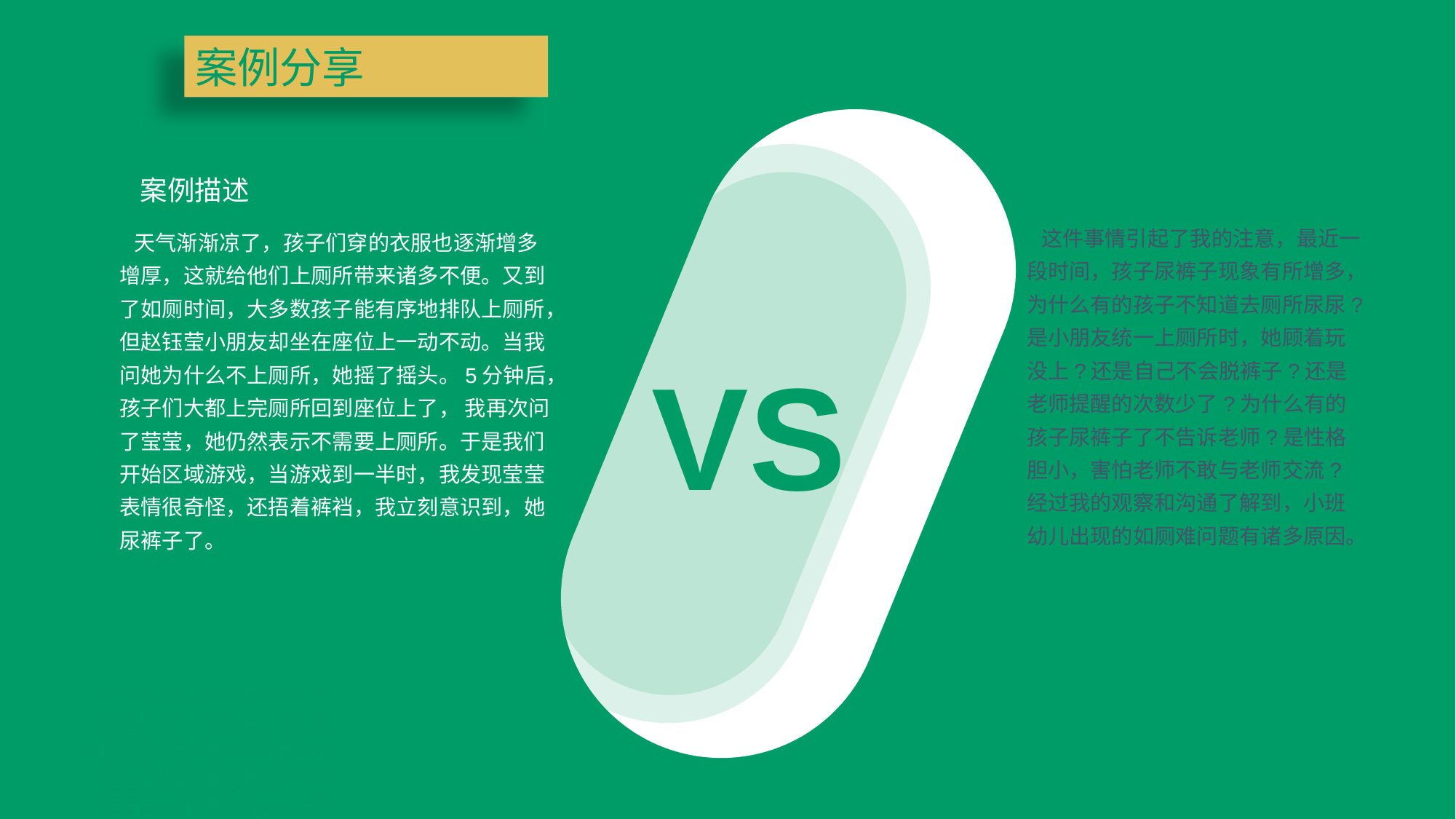

案例分享

案例描述
案例分析
  这件事情引起了我的注意，最近一段时间，孩子尿裤子现象有所增多，为什么有的孩子不知道去厕所尿尿?是小朋友统一上厕所时，她顾着玩没上?还是自己不会脱裤子?还是老师提醒的次数少了?为什么有的孩子尿裤子了不告诉老师?是性格胆小，害怕老师不敢与老师交流?经过我的观察和沟通了解到，小班幼儿出现的如厕难问题有诸多原因。
  天气渐渐凉了，孩子们穿的衣服也逐渐增多增厚，这就给他们上厕所带来诸多不便。又到了如厕时间，大多数孩子能有序地排队上厕所，但赵钰莹小朋友却坐在座位上一动不动。当我问她为什么不上厕所，她摇了摇头。5分钟后，孩子们大都上完厕所回到座位上了， 我再次问了莹莹，她仍然表示不需要上厕所。于是我们开始区域游戏，当游戏到一半时，我发现莹莹表情很奇怪，还捂着裤裆，我立刻意识到，她尿裤子了。

VS